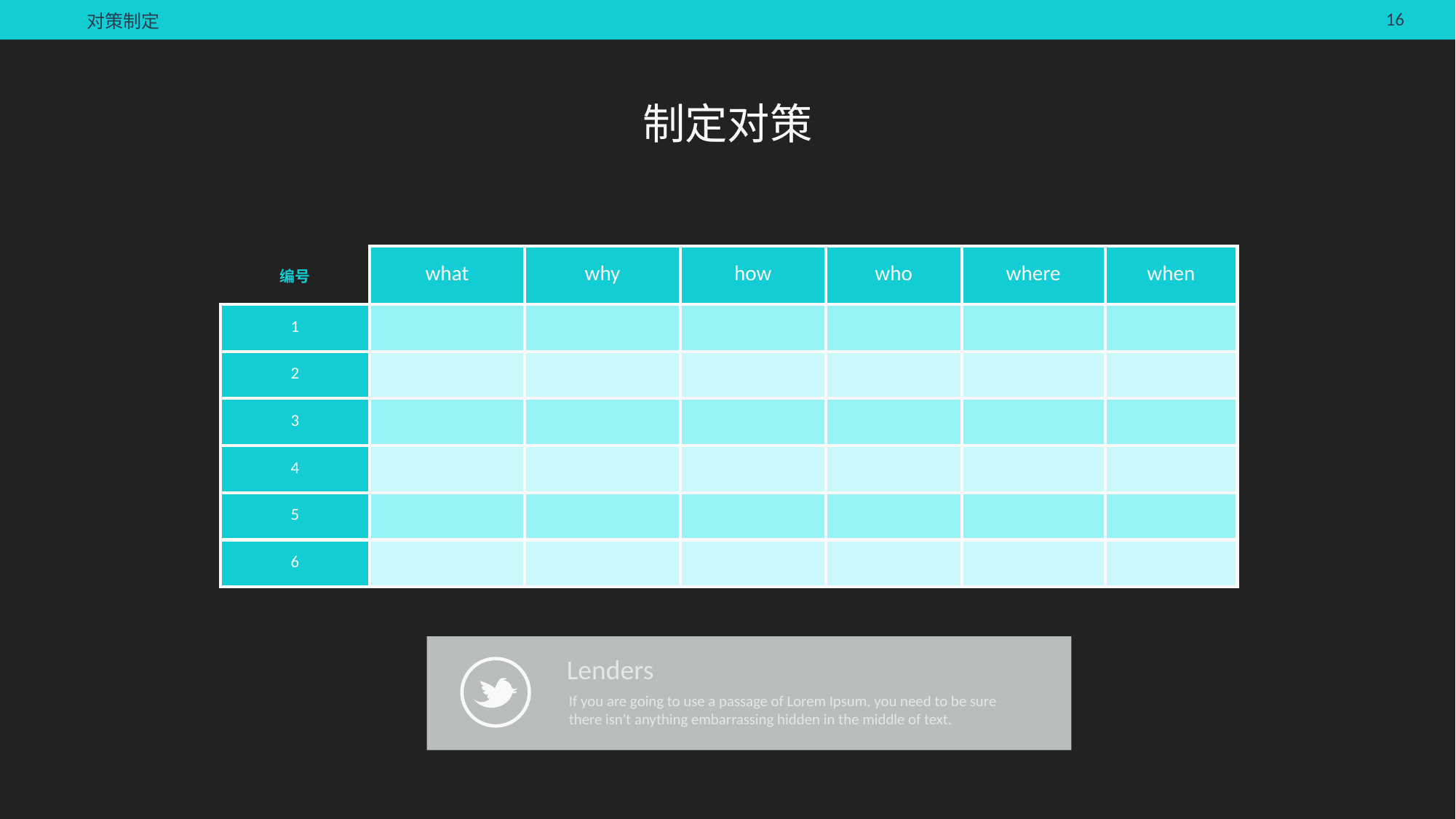

对策制定
制定对策
| 编号 | what | why | how | who | where | when |
| --- | --- | --- | --- | --- | --- | --- |
| 1 |  |  |  |  |  |  |
| 2 |  |  |  |  |  |  |
| 3 |  |  |  |  |  |  |
| 4 |  |  |  |  |  |  |
| 5 |  |  |  |  |  |  |
| 6 |  |  |  |  |  |  |
Lenders

If you are going to use a passage of Lorem Ipsum, you need to be sure there isn't anything embarrassing hidden in the middle of text.